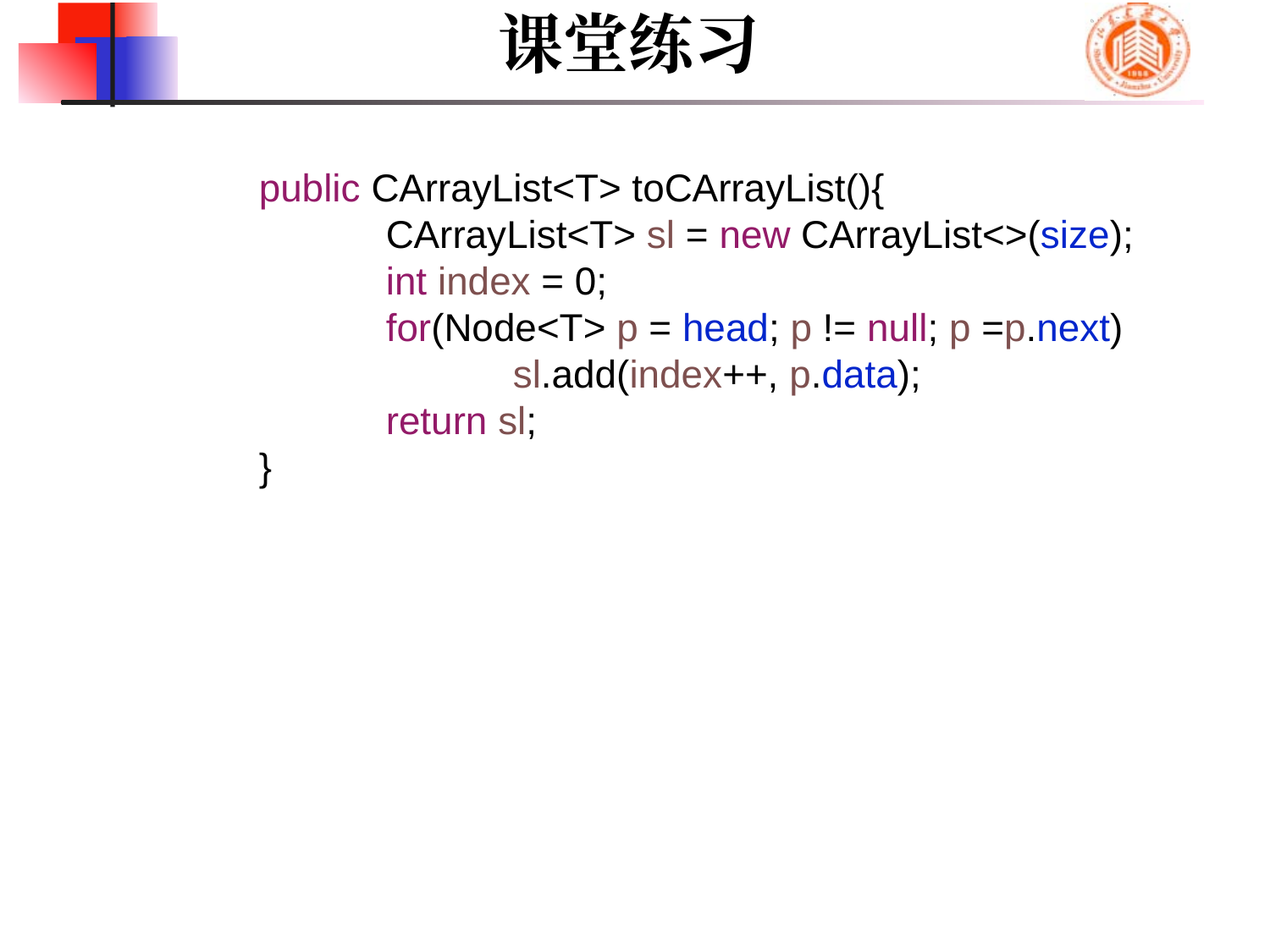

课堂练习
	public CArrayList<T> toCArrayList(){
		CArrayList<T> sl = new CArrayList<>(size);
		int index = 0;
		for(Node<T> p = head; p != null; p =p.next)
			sl.add(index++, p.data);
		return sl;
	}